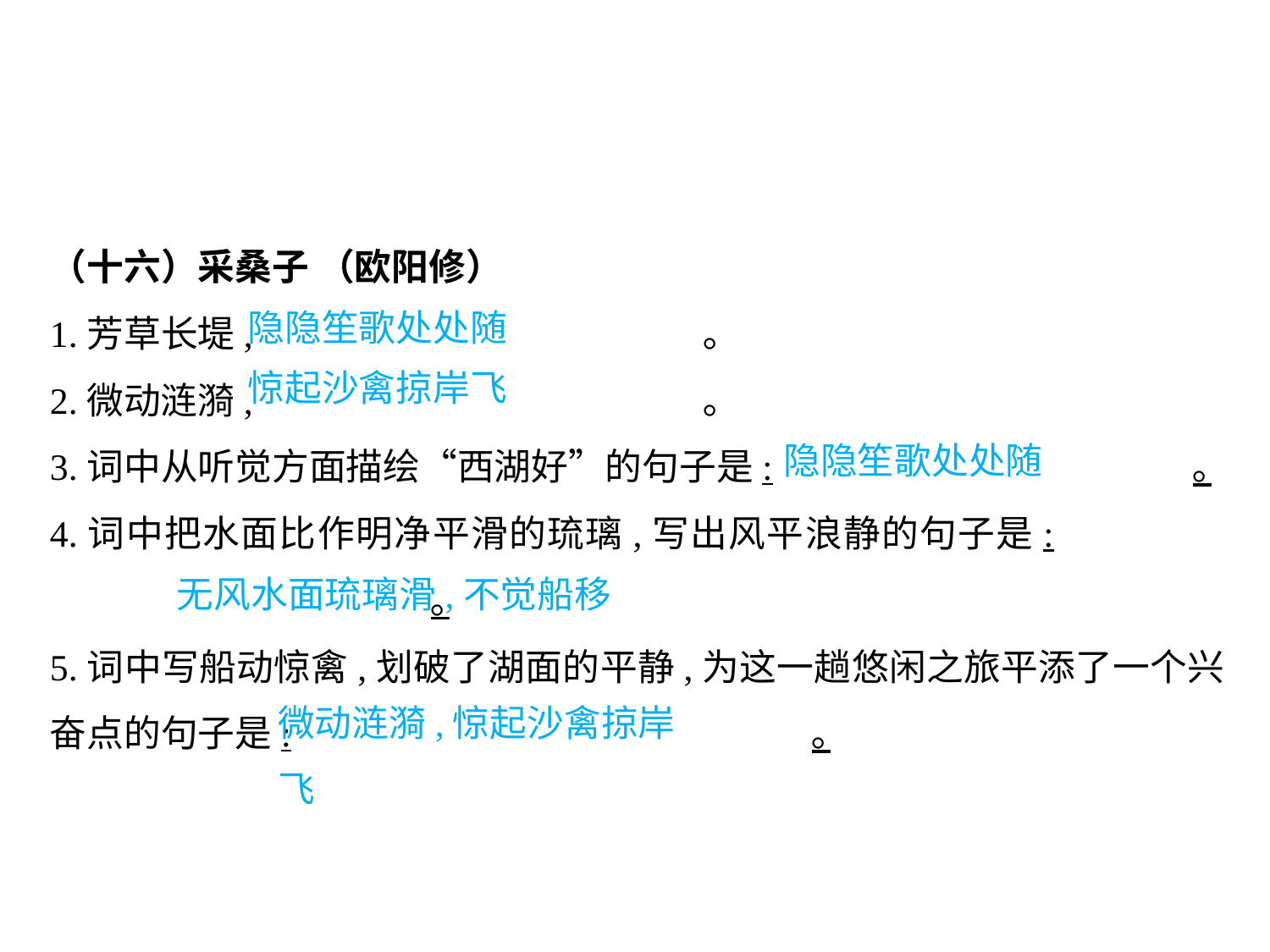

（十六）采桑子 （欧阳修）
1.芳草长堤,				 ｡
2.微动涟漪,				 ｡
3.词中从听觉方面描绘“西湖好”的句子是:				｡
4.词中把水面比作明净平滑的琉璃,写出风平浪静的句子是:					｡
5.词中写船动惊禽,划破了湖面的平静,为这一趟悠闲之旅平添了一个兴奋点的句子是:					｡
隐隐笙歌处处随
惊起沙禽掠岸飞
隐隐笙歌处处随
										无风水面琉璃滑,不觉船移
微动涟漪,惊起沙禽掠岸飞